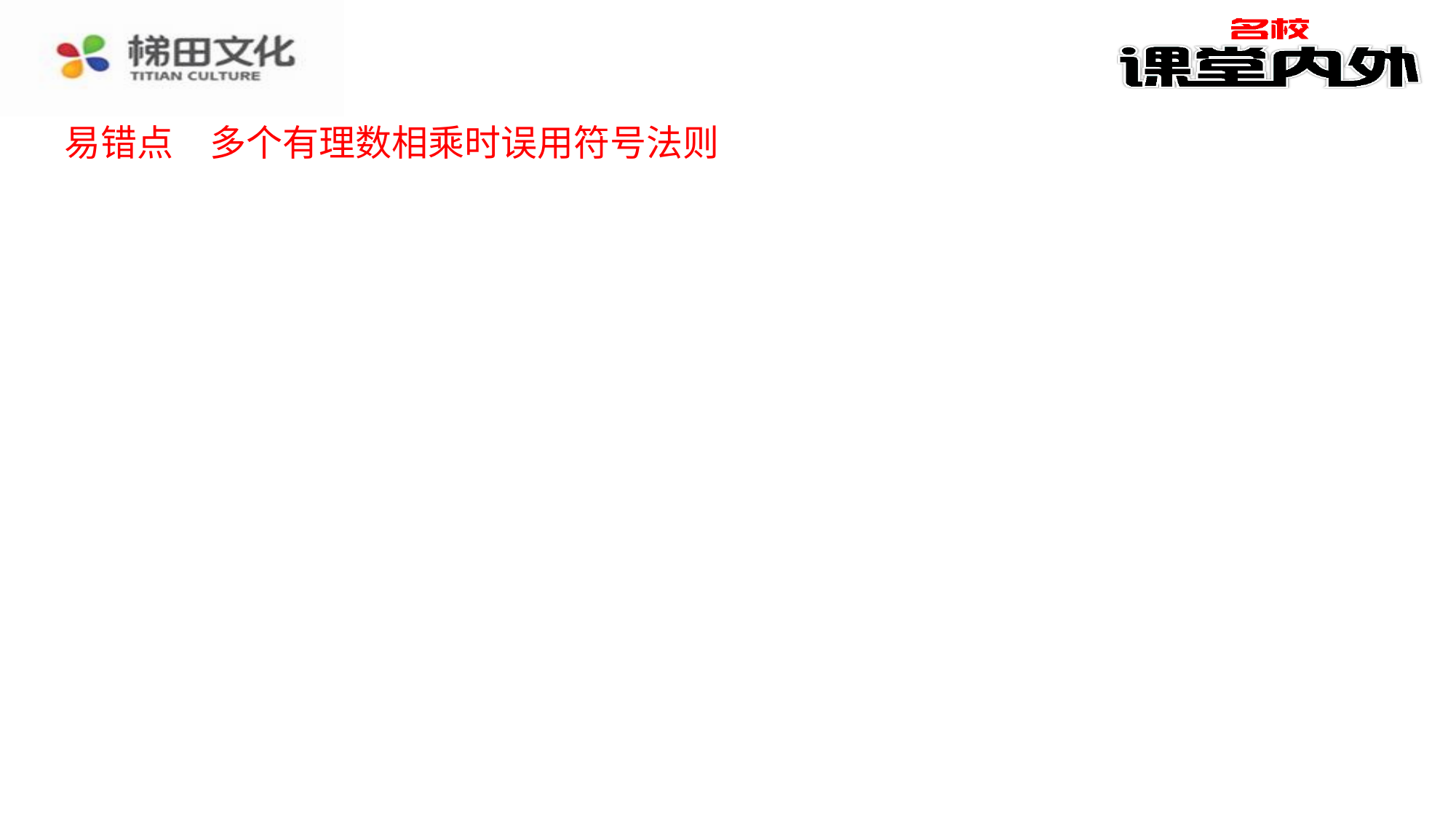

易错点　多个有理数相乘时误用符号法则
易错点　多个有理数相乘时误用符号法则